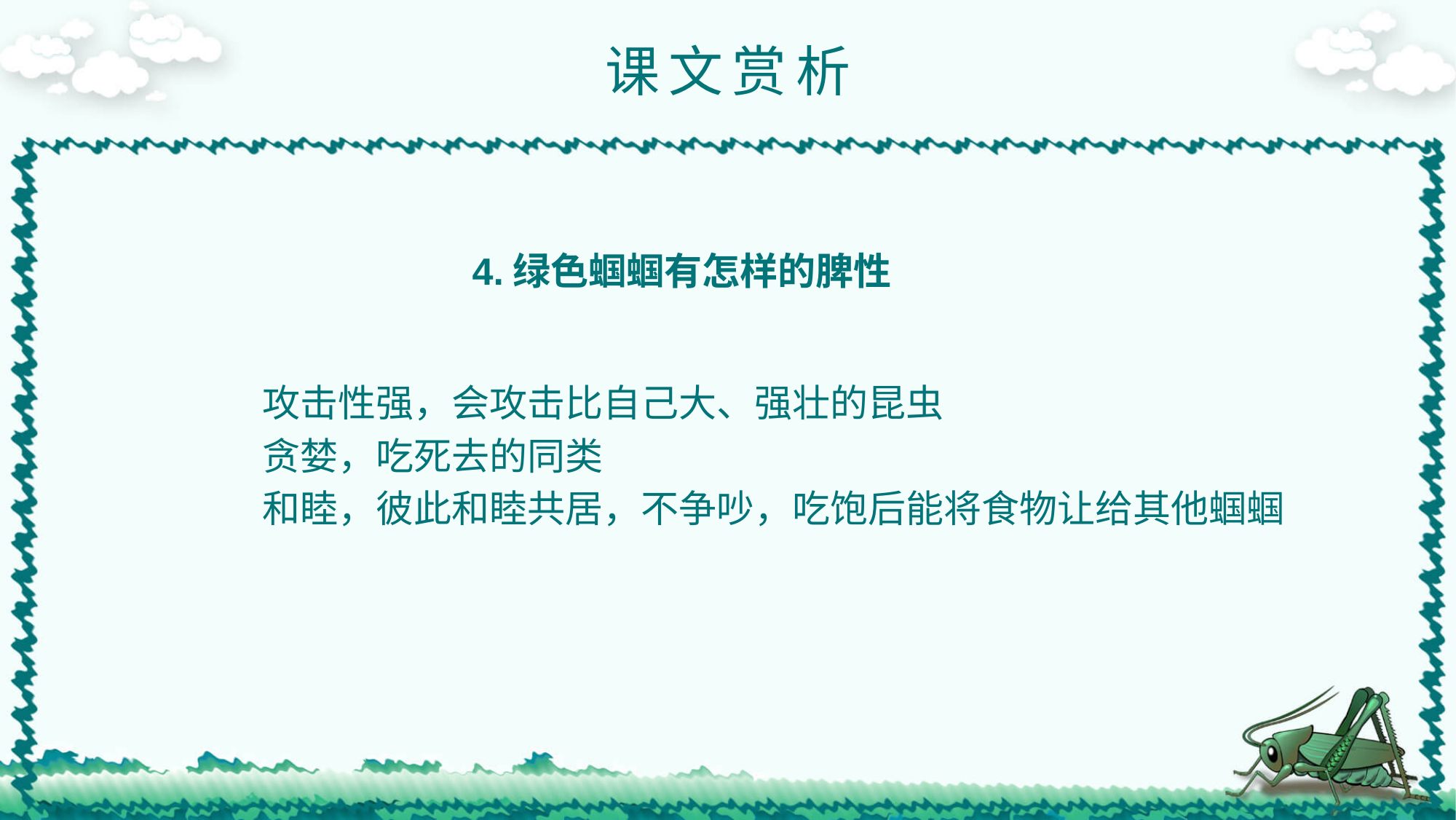

课文赏析
4.绿色蝈蝈有怎样的脾性
攻击性强，会攻击比自己大、强壮的昆虫
贪婪，吃死去的同类
和睦，彼此和睦共居，不争吵，吃饱后能将食物让给其他蝈蝈